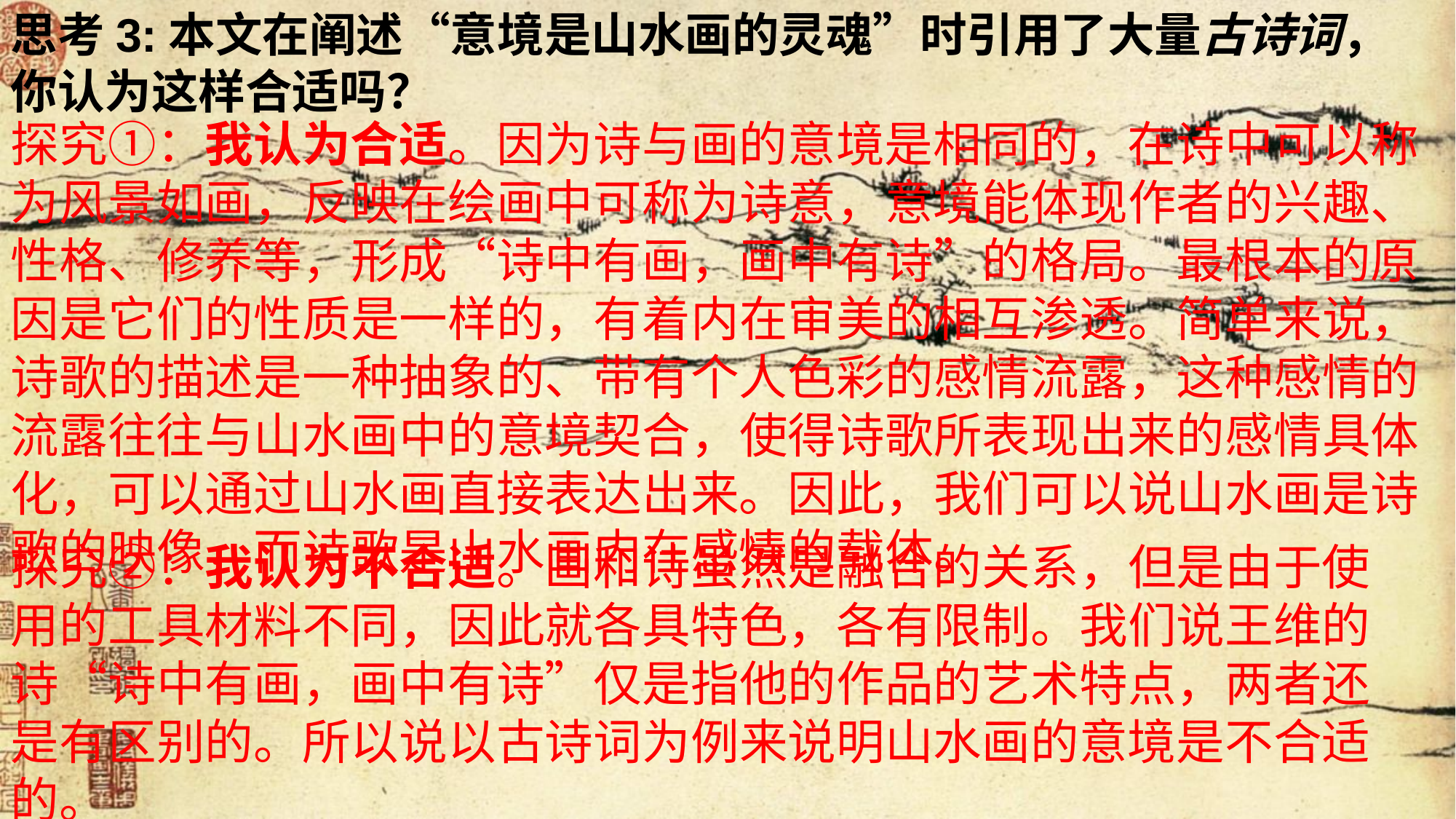

思考3:本文在阐述“意境是山水画的灵魂”时引用了大量古诗词，你认为这样合适吗？
探究①：我认为合适。因为诗与画的意境是相同的，在诗中可以称为风景如画，反映在绘画中可称为诗意，意境能体现作者的兴趣、性格、修养等，形成“诗中有画，画中有诗”的格局。最根本的原因是它们的性质是一样的，有着内在审美的相互渗透。简单来说，诗歌的描述是一种抽象的、带有个人色彩的感情流露，这种感情的流露往往与山水画中的意境契合，使得诗歌所表现出来的感情具体化，可以通过山水画直接表达出来。因此，我们可以说山水画是诗歌的映像，而诗歌是山水画内在感情的载体。
探究②：我认为不合适。画和诗虽然是融合的关系，但是由于使用的工具材料不同，因此就各具特色，各有限制。我们说王维的诗“诗中有画，画中有诗”仅是指他的作品的艺术特点，两者还是有区别的。所以说以古诗词为例来说明山水画的意境是不合适的。